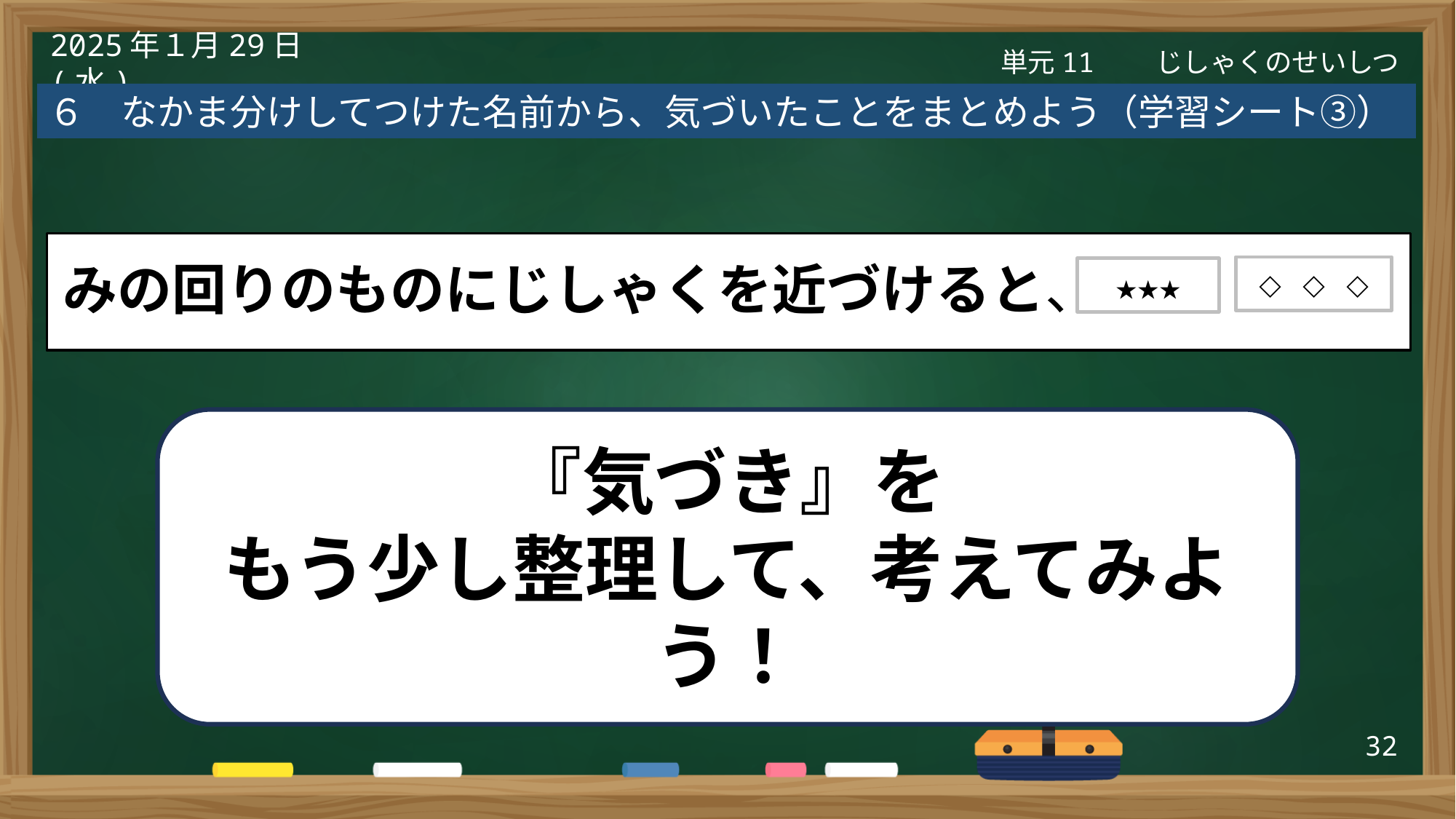

単元11　　じしゃくのせいしつ
2025年１月29日(水)
６　なかま分けしてつけた名前から、気づいたことをまとめよう（学習シート③）

◇◇◇
★★★
みの回りのものにじしゃくを近づけると、
『気づき』を
もう少し整理して、考えてみよう！
32